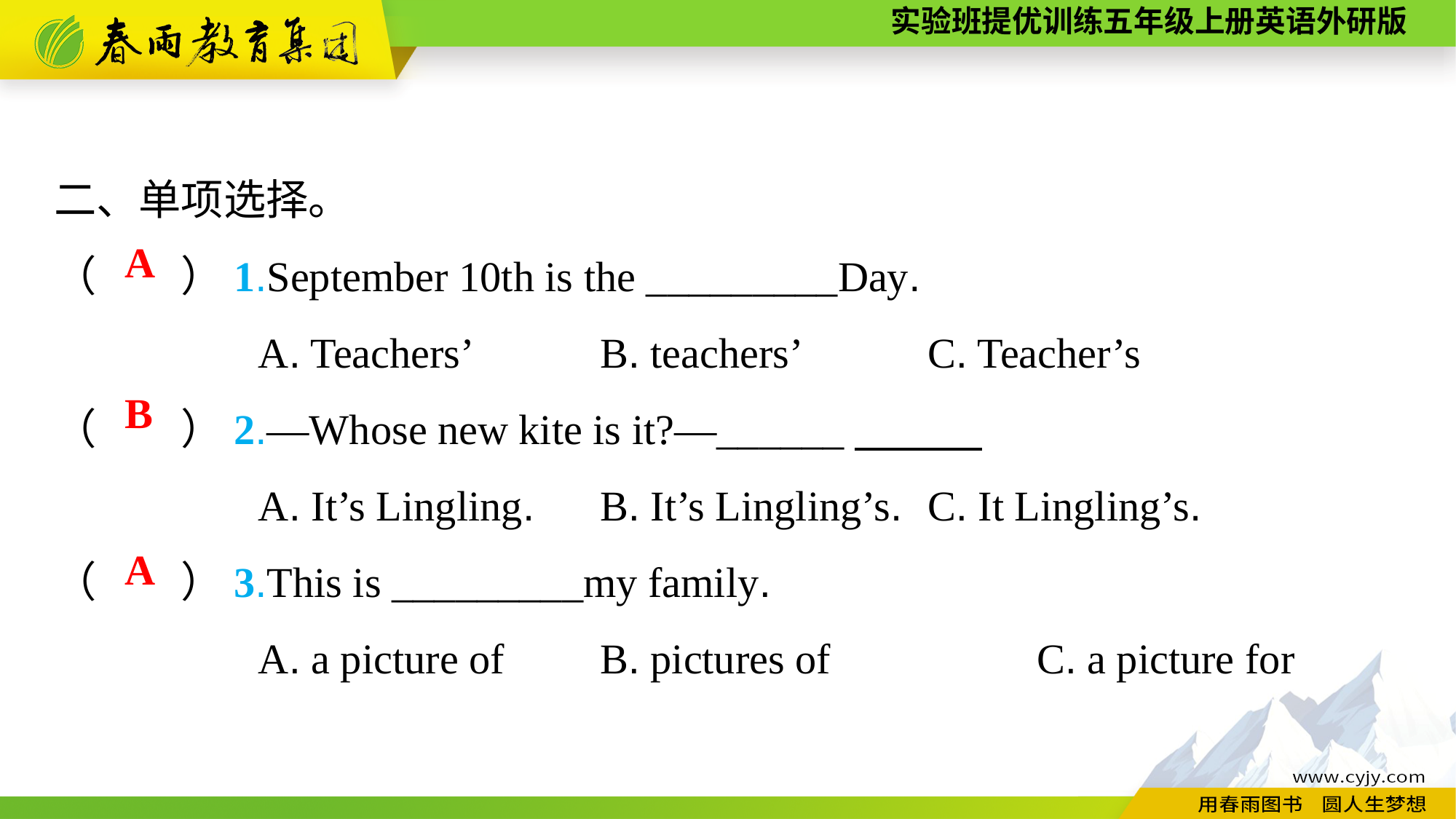

二、单项选择。
（　　）1.September 10th is the _________Day.
A. Teachers’　　	B. teachers’　　	C. Teacher’s
（　　）2.—Whose new kite is it?—______
A. It’s Lingling.	B. It’s Lingling’s.	C. It Lingling’s.
（　　）3.This is _________my family.
A. a picture of	B. pictures of		C. a picture for
A
B
A